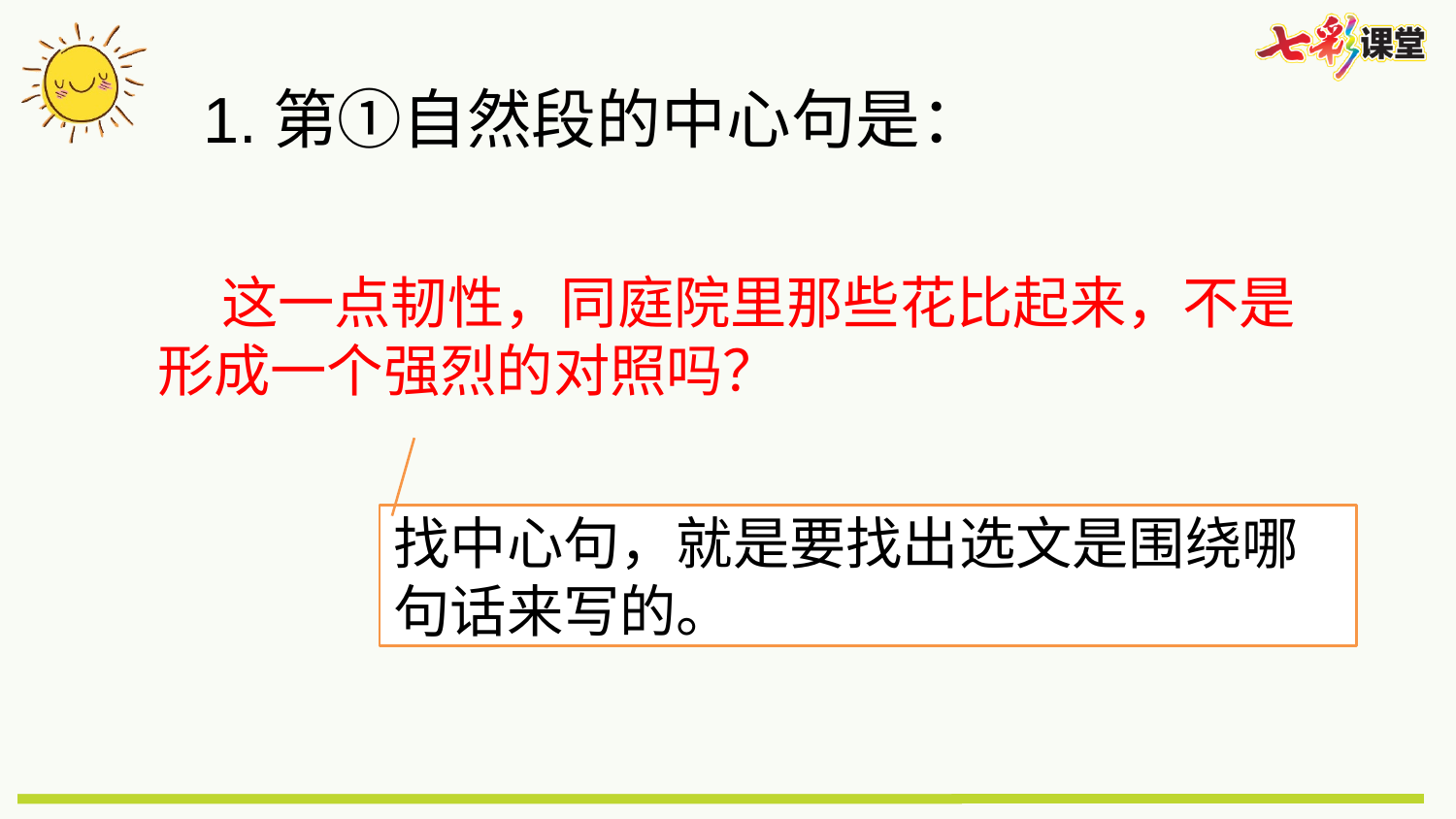

1.第①自然段的中心句是：
    这一点韧性，同庭院里那些花比起来，不是形成一个强烈的对照吗？
找中心句，就是要找出选文是围绕哪句话来写的。